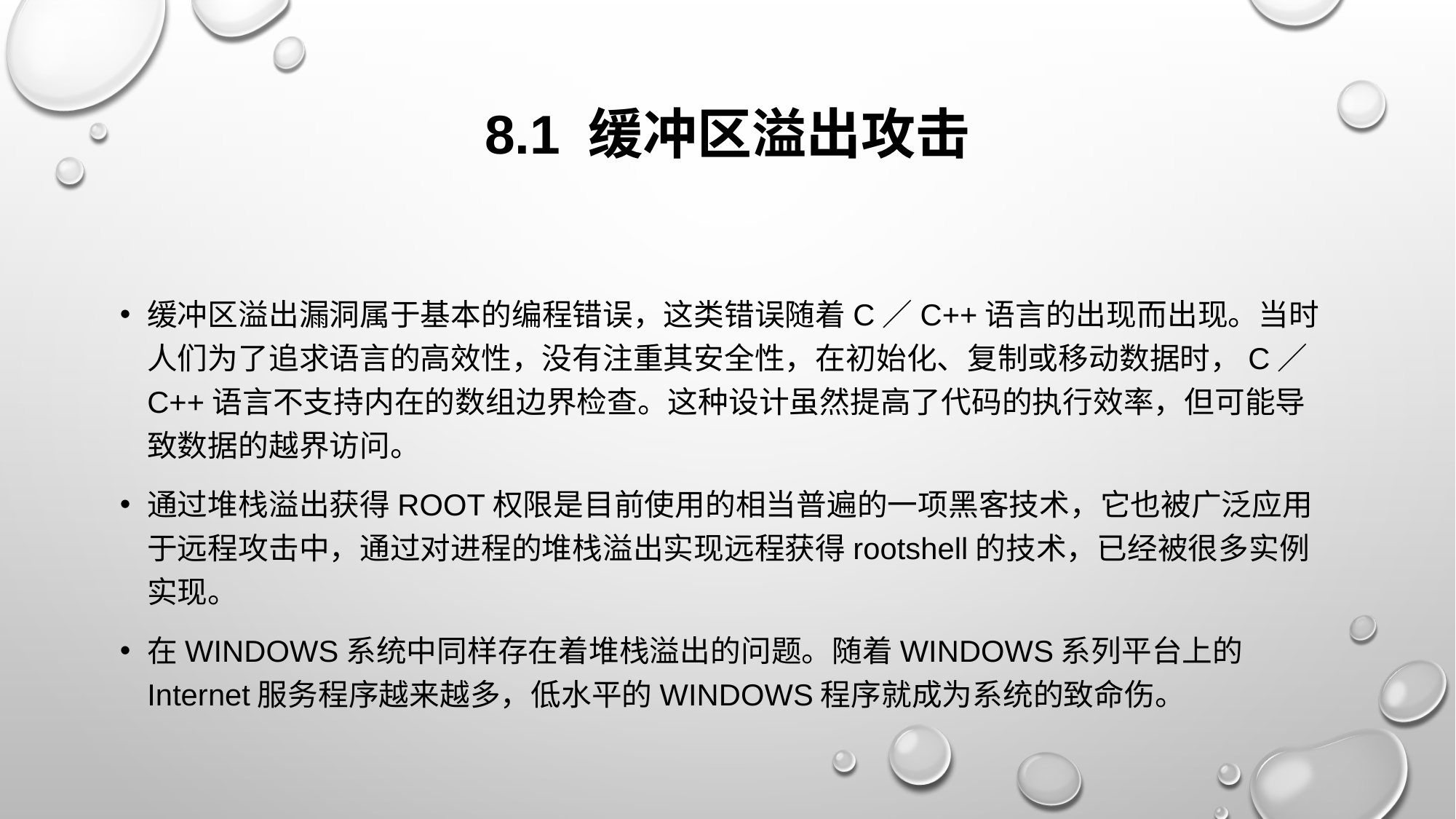

# 8.1 缓冲区溢出攻击
缓冲区溢出漏洞属于基本的编程错误，这类错误随着C／C++语言的出现而出现。当时人们为了追求语言的高效性，没有注重其安全性，在初始化、复制或移动数据时，C／C++语言不支持内在的数组边界检查。这种设计虽然提高了代码的执行效率，但可能导致数据的越界访问。
通过堆栈溢出获得root权限是目前使用的相当普遍的一项黑客技术，它也被广泛应用于远程攻击中，通过对进程的堆栈溢出实现远程获得rootshell的技术，已经被很多实例实现。
在Windows系统中同样存在着堆栈溢出的问题。随着Windows系列平台上的internet服务程序越来越多，低水平的Windows程序就成为系统的致命伤。